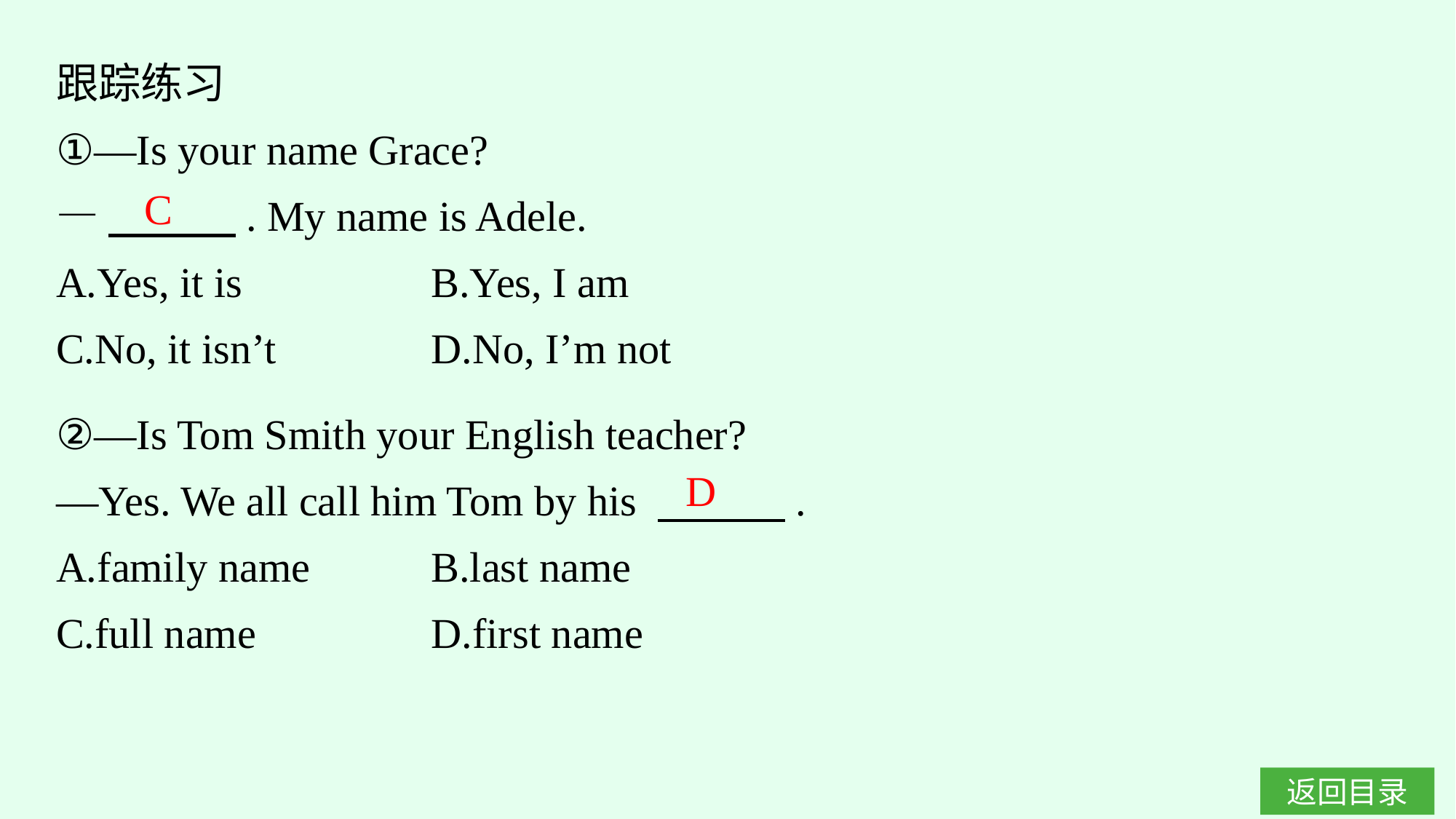

跟踪练习
①—Is your name Grace?
—　　　. My name is Adele.
A.Yes, it is　　　	B.Yes, I am
C.No, it isn’t		D.No, I’m not
C
②—Is Tom Smith your English teacher?
—Yes. We all call him Tom by his 　　　.
A.family name		B.last name
C.full name		D.first name
D